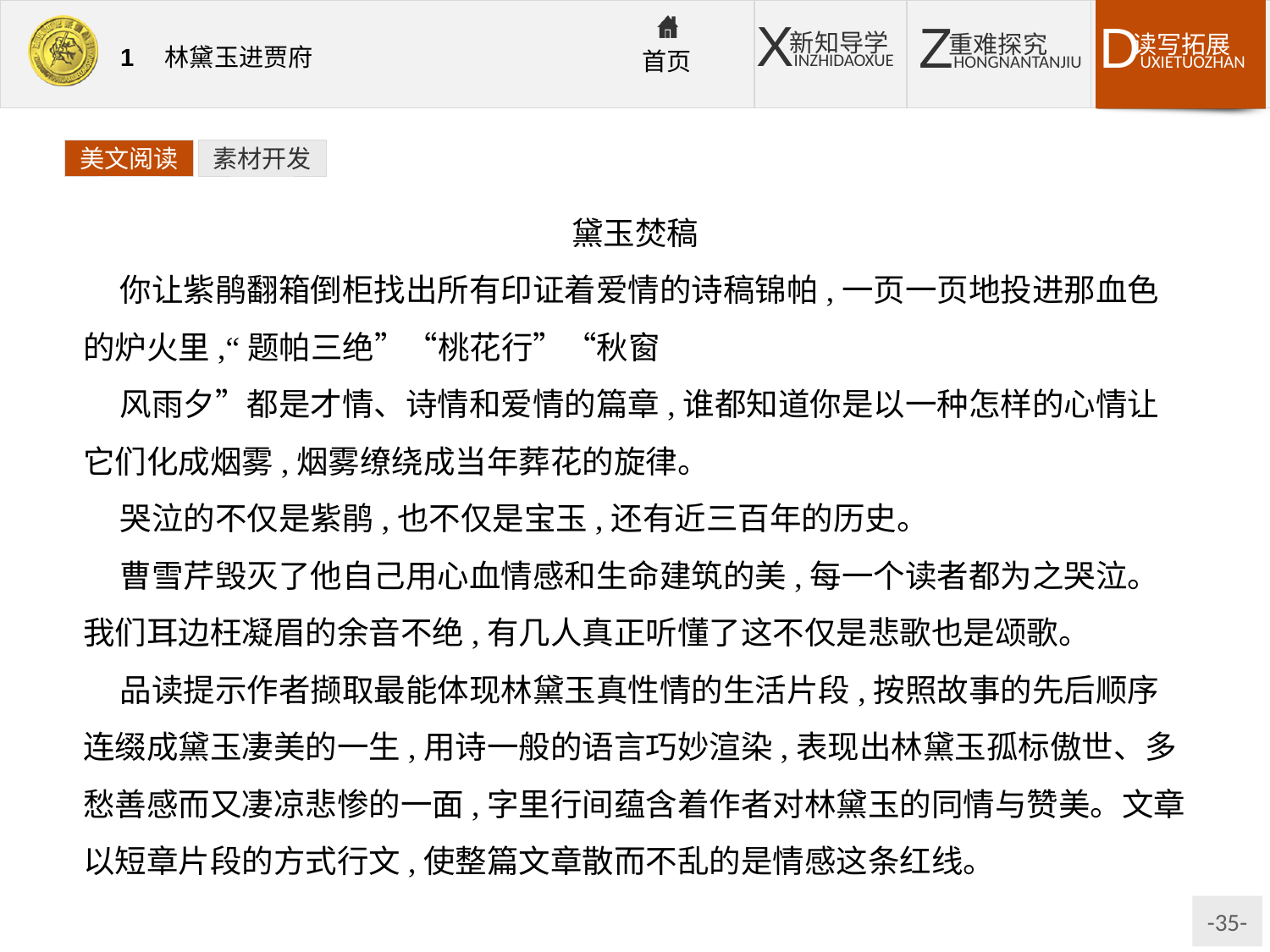

美文阅读
素材开发
黛玉焚稿
你让紫鹃翻箱倒柜找出所有印证着爱情的诗稿锦帕,一页一页地投进那血色的炉火里,“题帕三绝”“桃花行”“秋窗
风雨夕”都是才情、诗情和爱情的篇章,谁都知道你是以一种怎样的心情让它们化成烟雾,烟雾缭绕成当年葬花的旋律。
哭泣的不仅是紫鹃,也不仅是宝玉,还有近三百年的历史。
曹雪芹毁灭了他自己用心血情感和生命建筑的美,每一个读者都为之哭泣。我们耳边枉凝眉的余音不绝,有几人真正听懂了这不仅是悲歌也是颂歌。
品读提示作者撷取最能体现林黛玉真性情的生活片段,按照故事的先后顺序连缀成黛玉凄美的一生,用诗一般的语言巧妙渲染,表现出林黛玉孤标傲世、多愁善感而又凄凉悲惨的一面,字里行间蕴含着作者对林黛玉的同情与赞美。文章以短章片段的方式行文,使整篇文章散而不乱的是情感这条红线。